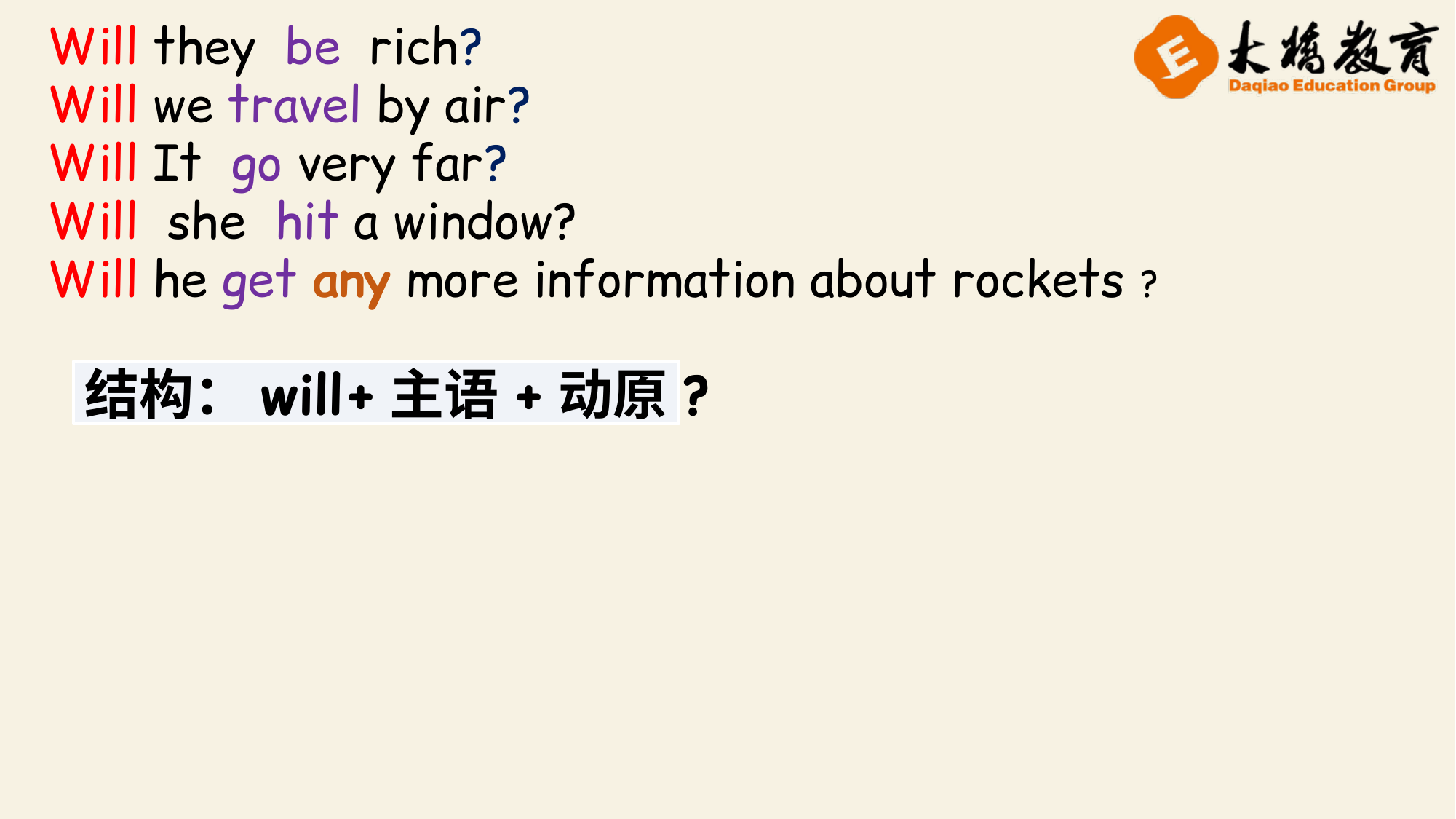

Will they  be  rich?
Will we travel by air?
Will It  go very far?
Will  she  hit a window?
Will he get any more information about rockets ?
结构：will+主语+动原?